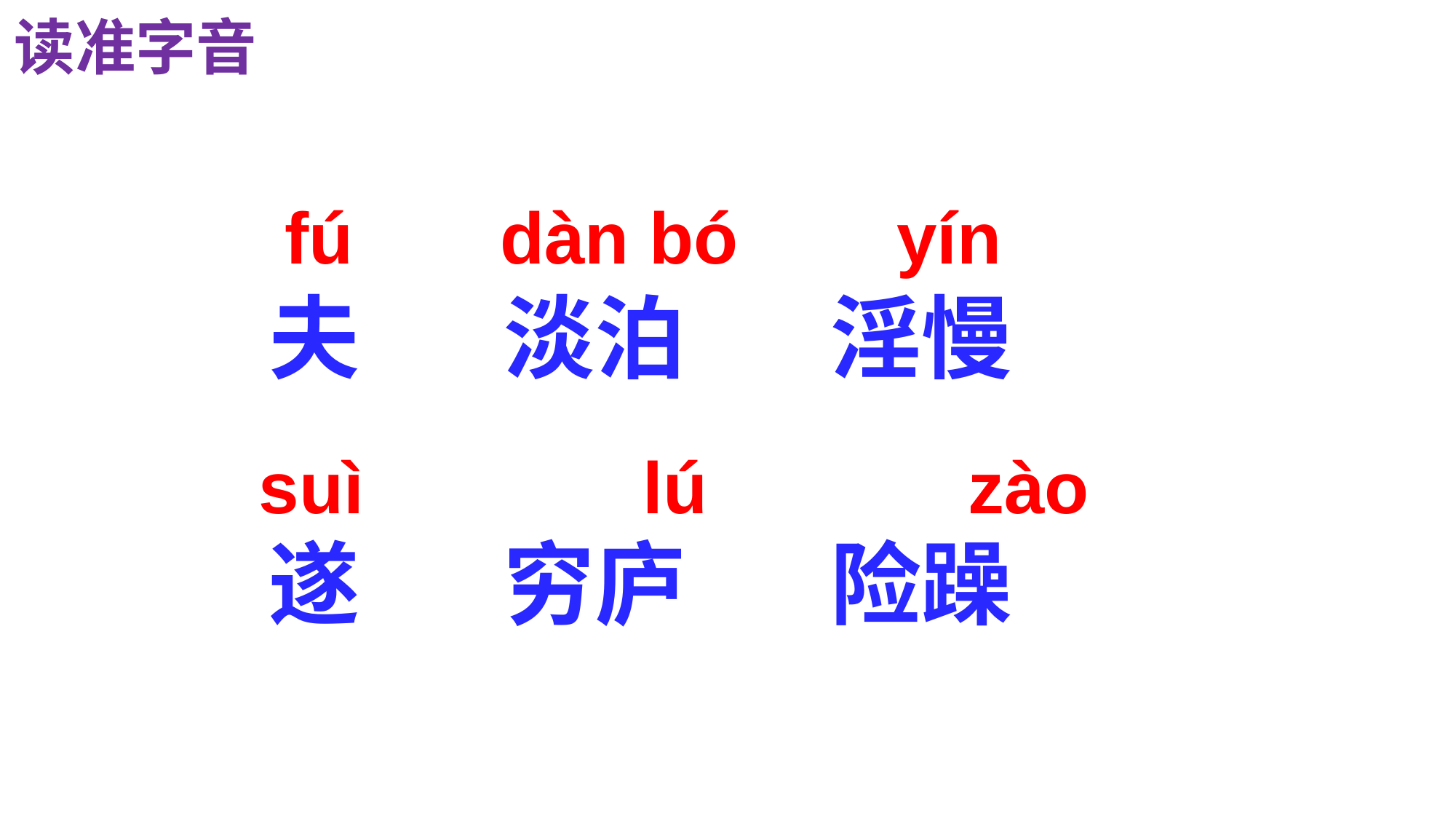

读准字音
fú
dàn bó
yín
夫       淡泊       淫慢

遂       穷庐       险躁
zào
suì
lú